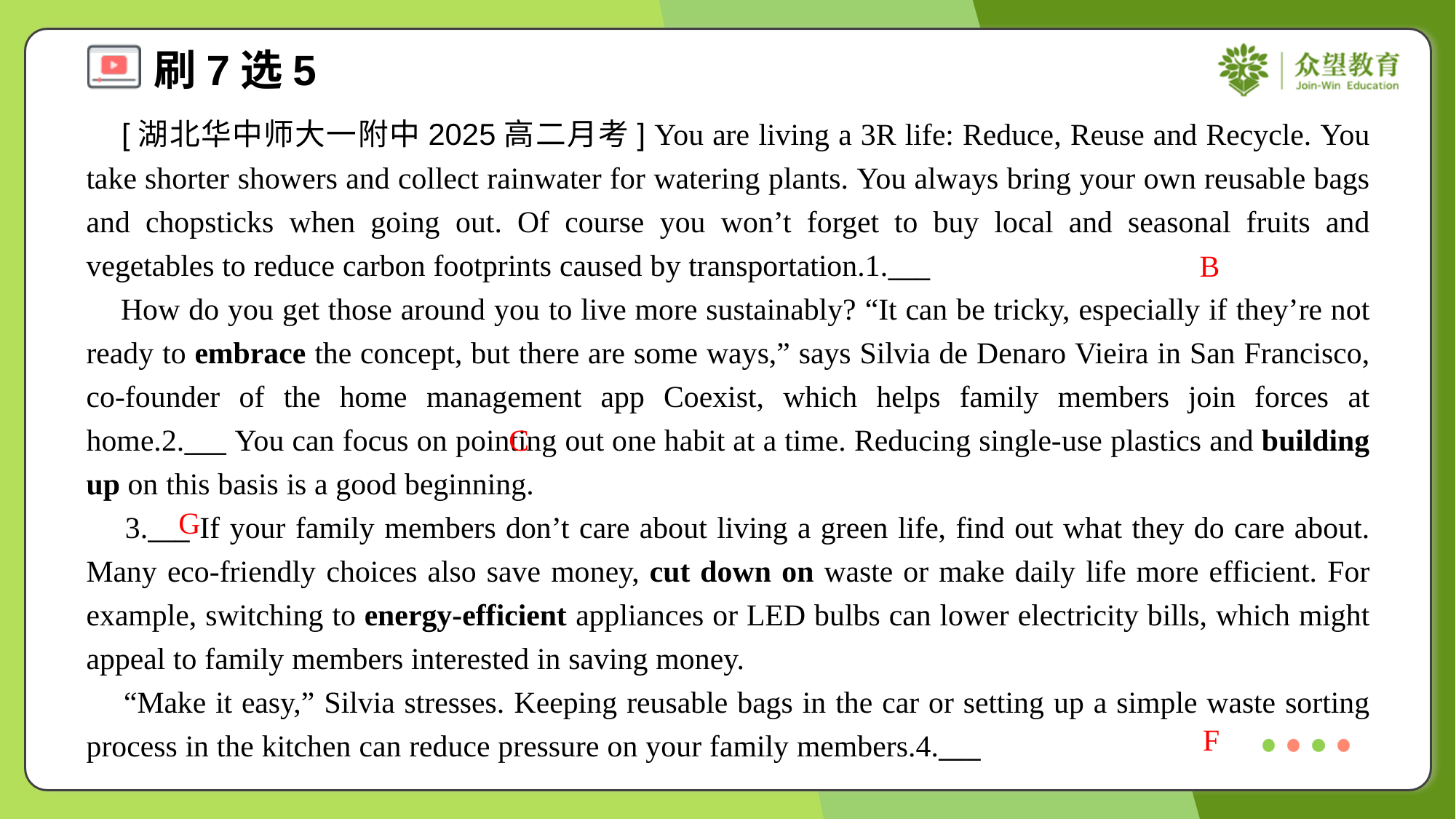

[湖北华中师大一附中2025高二月考] You are living a 3R life: Reduce, Reuse and Recycle. You take shorter showers and collect rainwater for watering plants. You always bring your own reusable bags and chopsticks when going out. Of course you won’t forget to buy local and seasonal fruits and vegetables to reduce carbon footprints caused by transportation.1.___
    How do you get those around you to live more sustainably? “It can be tricky, especially if they’re not ready to embrace the concept, but there are some ways,” says Silvia de Denaro Vieira in San Francisco, co-founder of the home management app Coexist, which helps family members join forces at home.2.___ You can focus on pointing out one habit at a time. Reducing single-use plastics and building up on this basis is a good beginning.
    3.___ If your family members don’t care about living a green life, find out what they do care about. Many eco-friendly choices also save money, cut down on waste or make daily life more efficient. For example, switching to energy-efficient appliances or LED bulbs can lower electricity bills, which might appeal to family members interested in saving money.
    “Make it easy,” Silvia stresses. Keeping reusable bags in the car or setting up a simple waste sorting process in the kitchen can reduce pressure on your family members.4.___
B
C
G
F